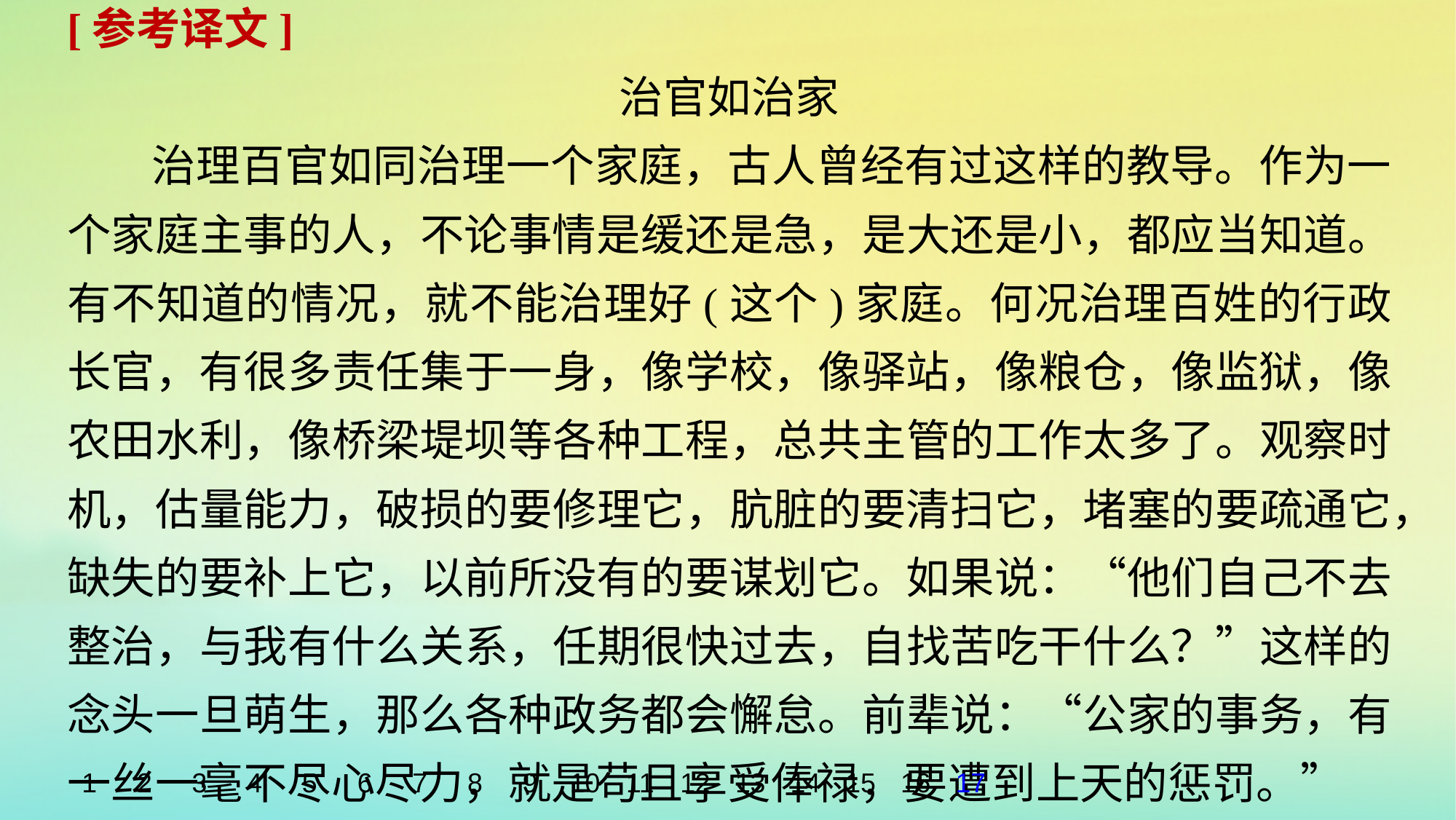

[参考译文]
治官如治家
治理百官如同治理一个家庭，古人曾经有过这样的教导。作为一个家庭主事的人，不论事情是缓还是急，是大还是小，都应当知道。有不知道的情况，就不能治理好(这个)家庭。何况治理百姓的行政长官，有很多责任集于一身，像学校，像驿站，像粮仓，像监狱，像农田水利，像桥梁堤坝等各种工程，总共主管的工作太多了。观察时机，估量能力，破损的要修理它，肮脏的要清扫它，堵塞的要疏通它，缺失的要补上它，以前所没有的要谋划它。如果说：“他们自己不去整治，与我有什么关系，任期很快过去，自找苦吃干什么？”这样的念头一旦萌生，那么各种政务都会懈怠。前辈说：“公家的事务，有一丝一毫不尽心尽力，就是苟且享受俸禄，要遭到上天的惩罚。”
1
2
3
4
5
6
7
8
9
10
11
12
13
14
15
16
17